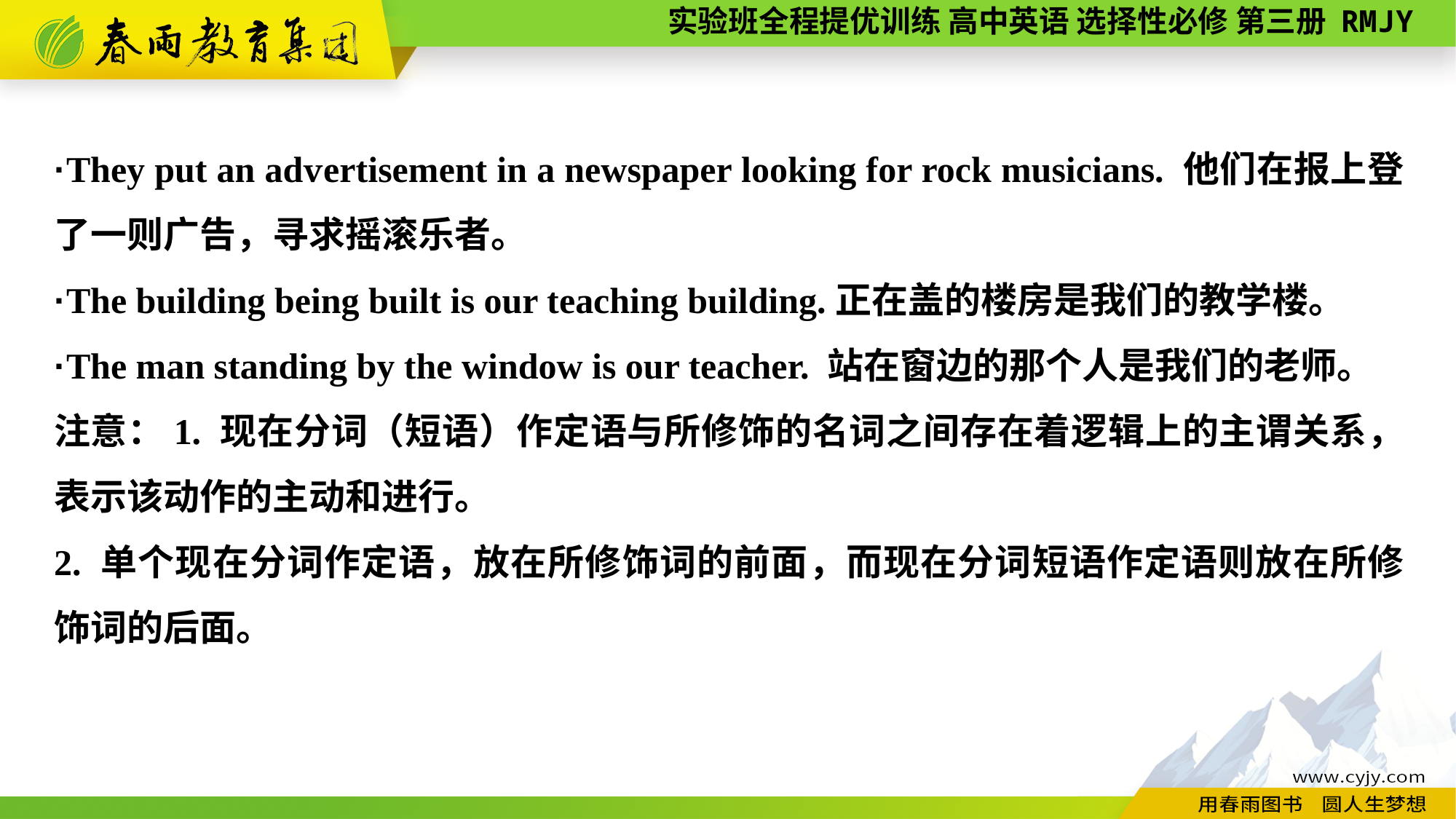

·They put an advertisement in a newspaper looking for rock musicians. 他们在报上登了一则广告，寻求摇滚乐者。
·The building being built is our teaching building.正在盖的楼房是我们的教学楼。
·The man standing by the window is our teacher. 站在窗边的那个人是我们的老师。
注意：1. 现在分词（短语）作定语与所修饰的名词之间存在着逻辑上的主谓关系，表示该动作的主动和进行。
2. 单个现在分词作定语，放在所修饰词的前面，而现在分词短语作定语则放在所修饰词的后面。